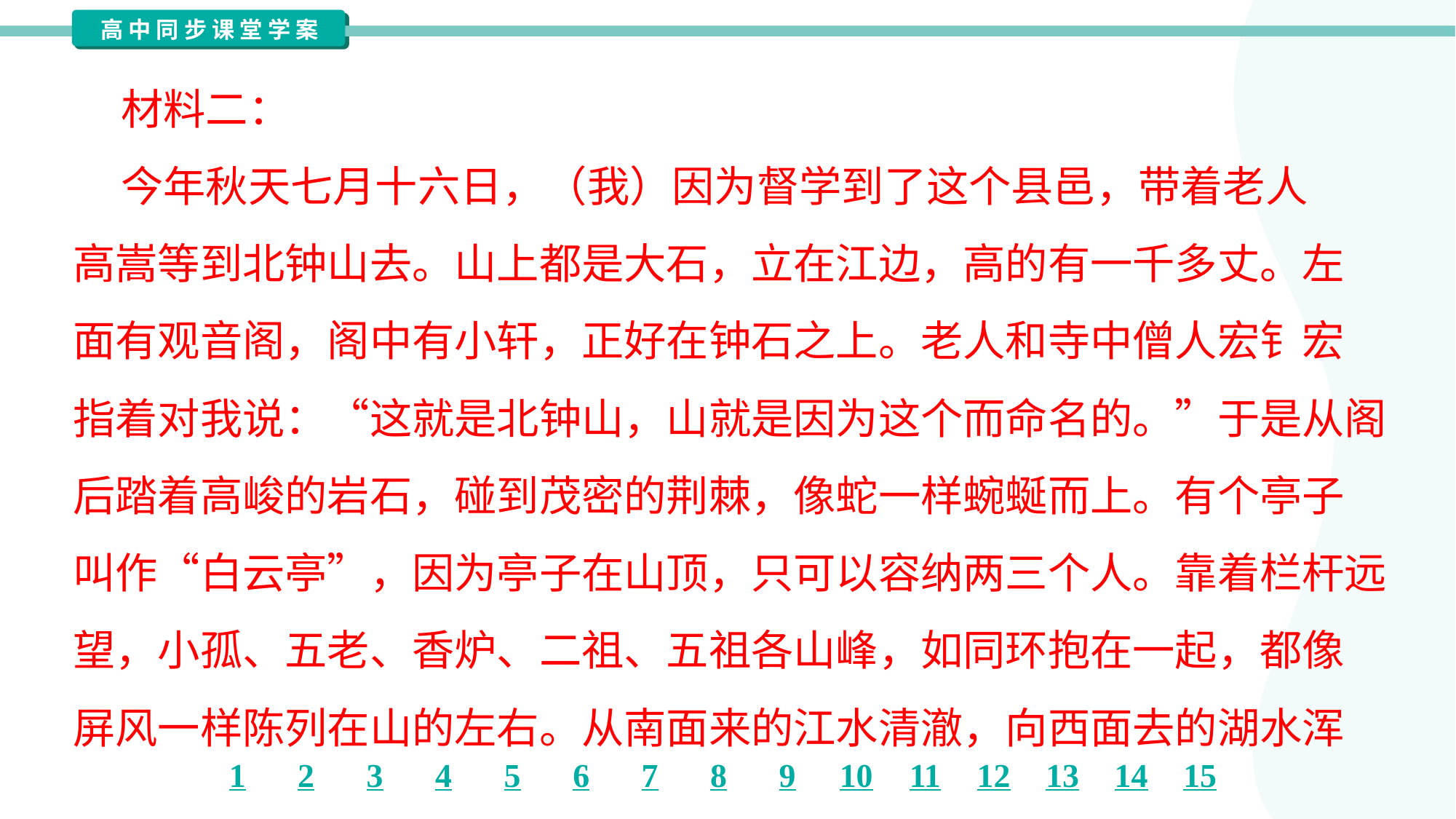

材料二：
    今年秋天七月十六日，（我）因为督学到了这个县邑，带着老人
高嵩等到北钟山去。山上都是大石，立在江边，高的有一千多丈。左
面有观音阁，阁中有小轩，正好在钟石之上。老人和寺中僧人宏钅宏
指着对我说：“这就是北钟山，山就是因为这个而命名的。”于是从阁
后踏着高峻的岩石，碰到茂密的荆棘，像蛇一样蜿蜒而上。有个亭子
叫作“白云亭”，因为亭子在山顶，只可以容纳两三个人。靠着栏杆远
望，小孤、五老、香炉、二祖、五祖各山峰，如同环抱在一起，都像
屏风一样陈列在山的左右。从南面来的江水清澈，向西面去的湖水浑